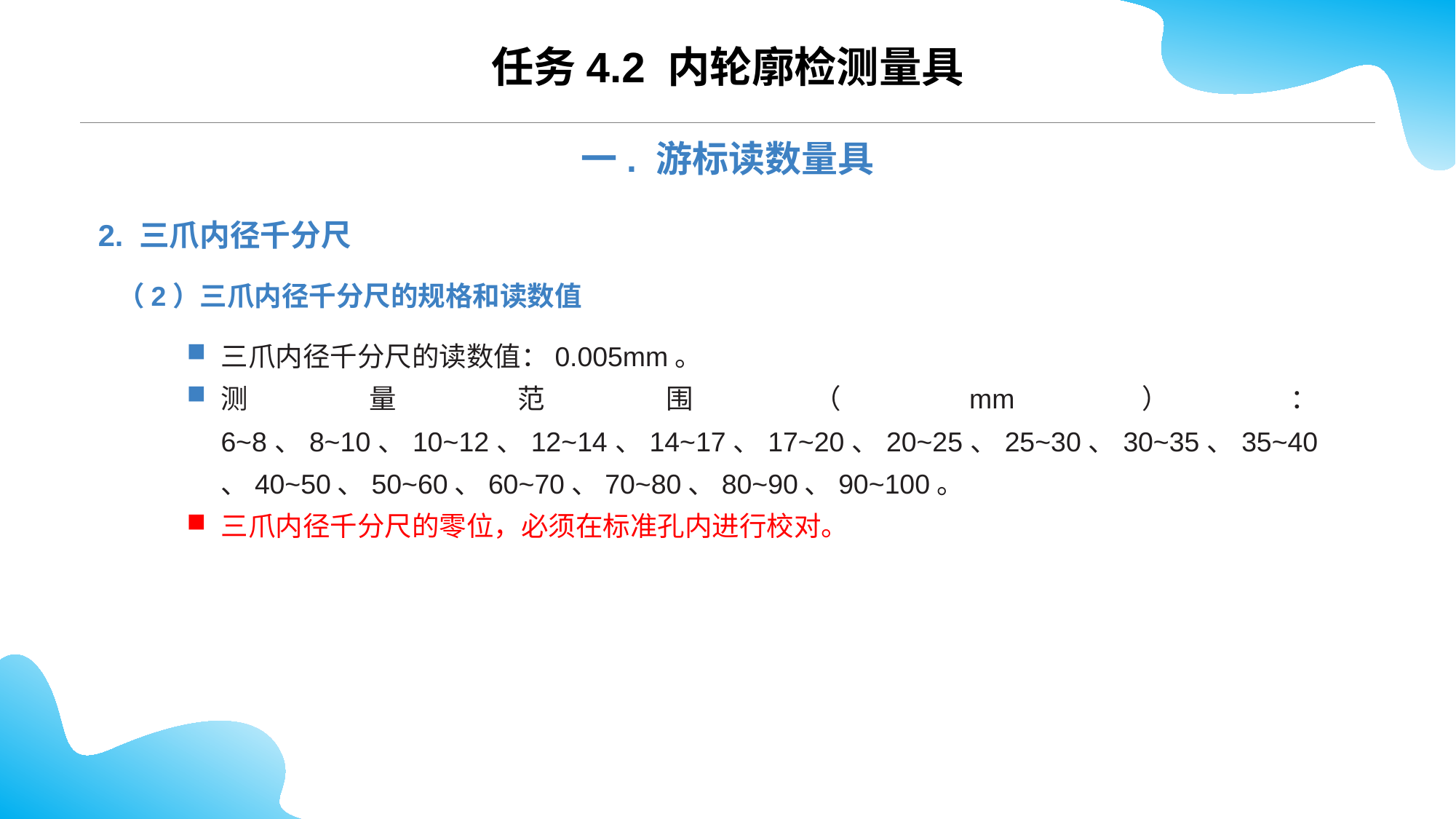

任务4.2 内轮廓检测量具
一. 游标读数量具
2. 三爪内径千分尺
（2）三爪内径千分尺的规格和读数值
三爪内径千分尺的读数值：0.005mm。
测量范围（mm）：6~8、8~10、10~12、12~14、14~17、17~20、20~25、25~30、30~35、35~40、40~50、50~60、60~70、70~80、80~90、90~100。
三爪内径千分尺的零位，必须在标准孔内进行校对。